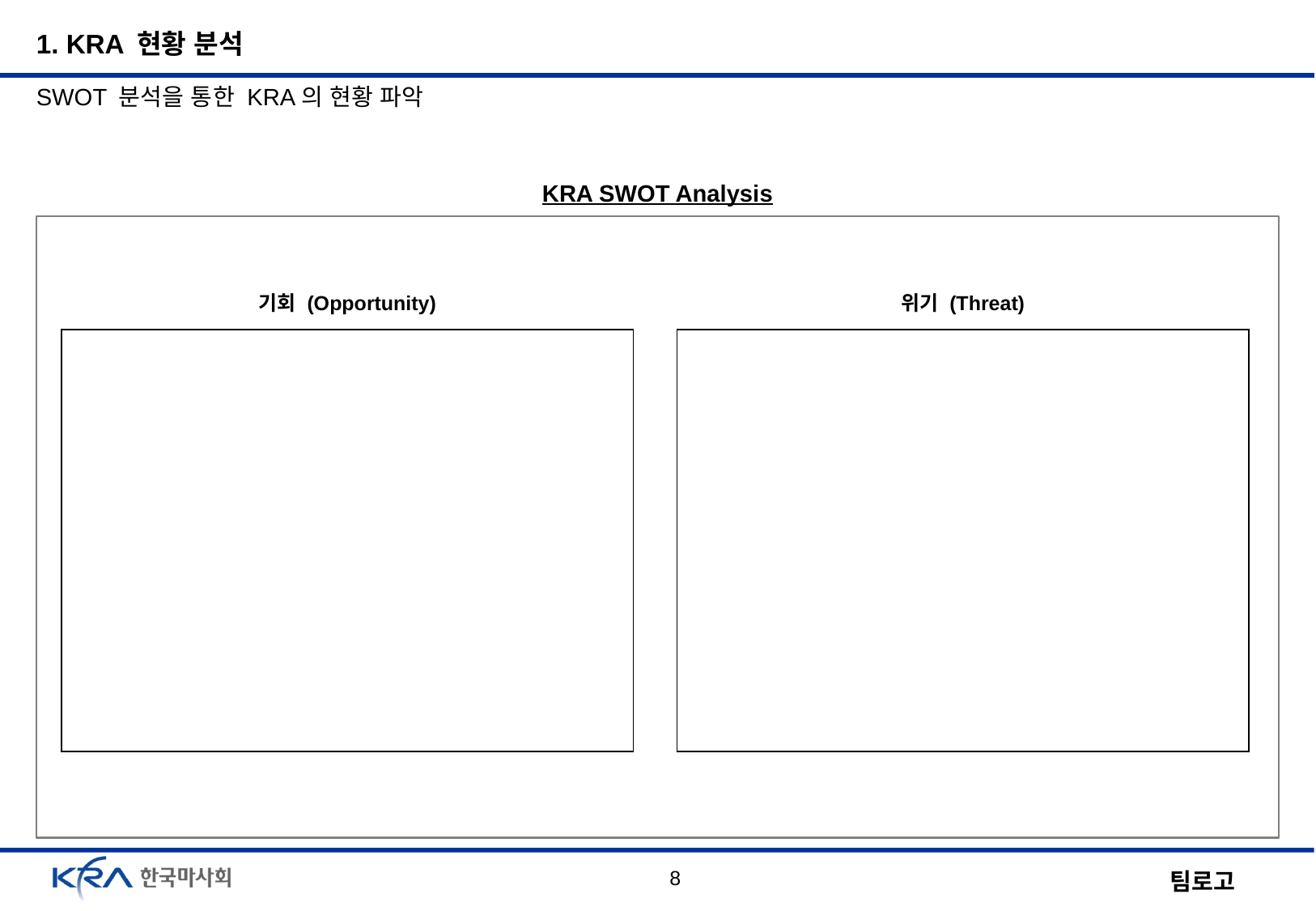

1. KRA 현황 분석
SWOT 분석을 통한 KRA의 현황 파악
KRA SWOT Analysis

| 기회 (Opportunity) |
| --- |
|  |
| 위기 (Threat) |
| --- |
|  |
8